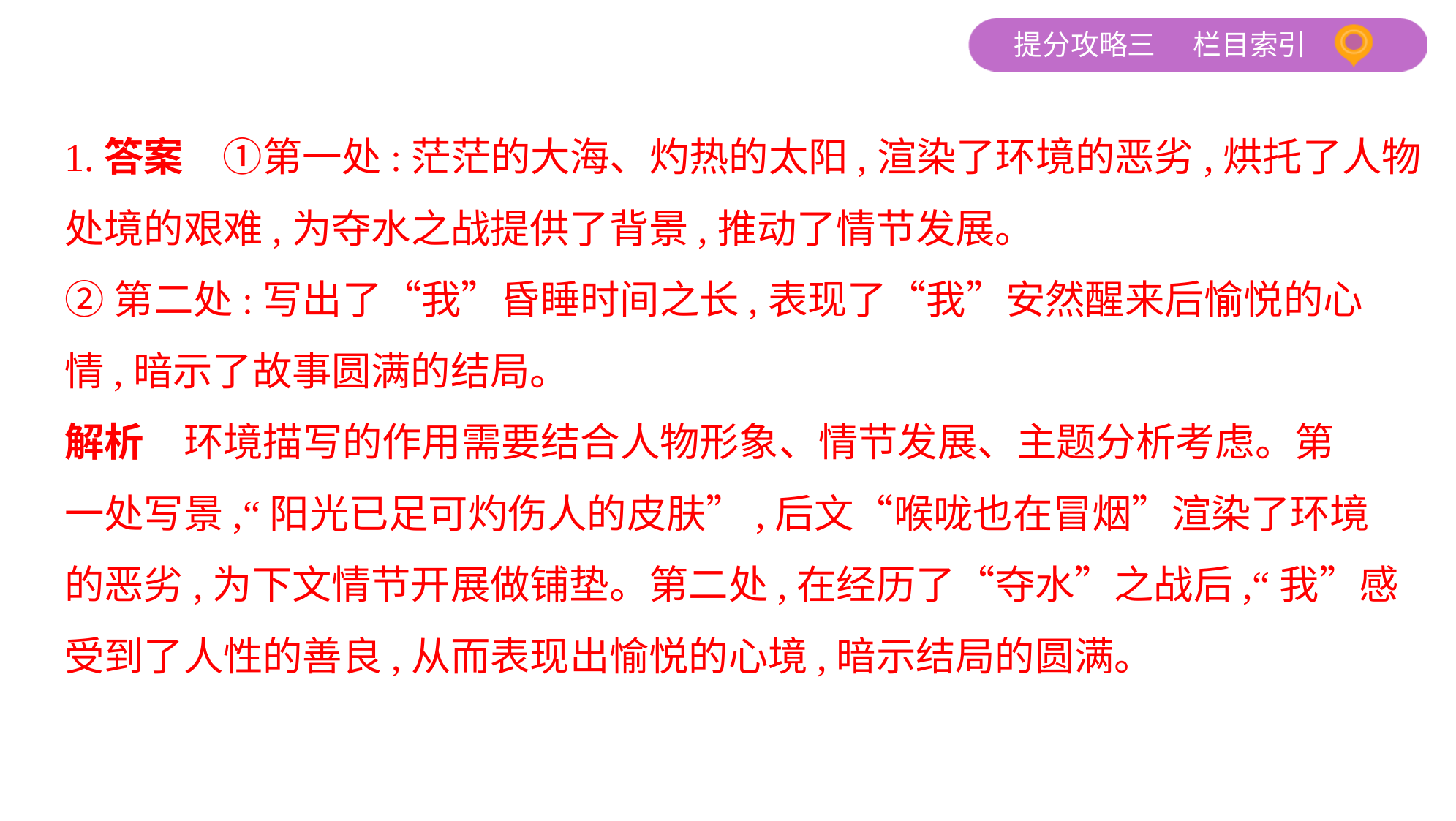

1.答案　①第一处:茫茫的大海、灼热的太阳,渲染了环境的恶劣,烘托了人物
处境的艰难,为夺水之战提供了背景,推动了情节发展。
②第二处:写出了“我”昏睡时间之长,表现了“我”安然醒来后愉悦的心
情,暗示了故事圆满的结局。
解析　环境描写的作用需要结合人物形象、情节发展、主题分析考虑。第
一处写景,“阳光已足可灼伤人的皮肤”,后文“喉咙也在冒烟”渲染了环境
的恶劣,为下文情节开展做铺垫。第二处,在经历了“夺水”之战后,“我”感
受到了人性的善良,从而表现出愉悦的心境,暗示结局的圆满。